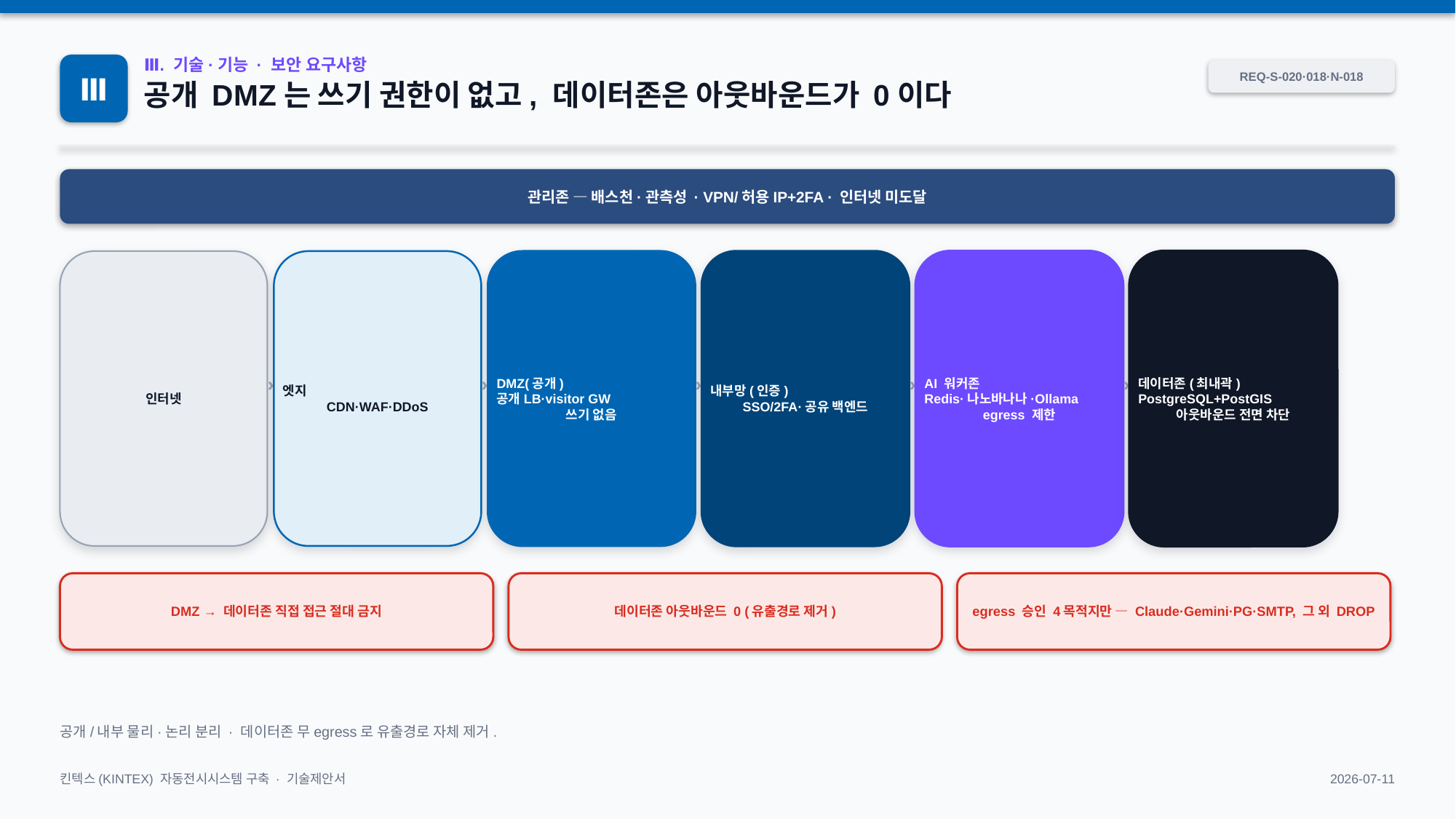

Ⅲ
Ⅲ. 기술·기능 · 보안 요구사항

REQ-S-020·018·N-018
공개 DMZ는 쓰기 권한이 없고, 데이터존은 아웃바운드가 0이다

관리존 — 배스천·관측성 · VPN/허용IP+2FA · 인터넷 미도달

인터넷
엣지
CDN·WAF·DDoS
DMZ(공개)
공개LB·visitor GW
쓰기 없음
내부망(인증)
SSO/2FA·공유 백엔드
AI 워커존
Redis·나노바나나·Ollama
egress 제한
데이터존(최내곽)
PostgreSQL+PostGIS
아웃바운드 전면 차단
›
›
›
›
›

DMZ → 데이터존 직접 접근 절대 금지

데이터존 아웃바운드 0 (유출경로 제거)

egress 승인 4목적지만 — Claude·Gemini·PG·SMTP, 그 외 DROP
공개/내부 물리·논리 분리 · 데이터존 무egress로 유출경로 자체 제거.
킨텍스(KINTEX) 자동전시시스템 구축 · 기술제안서
2026-07-11